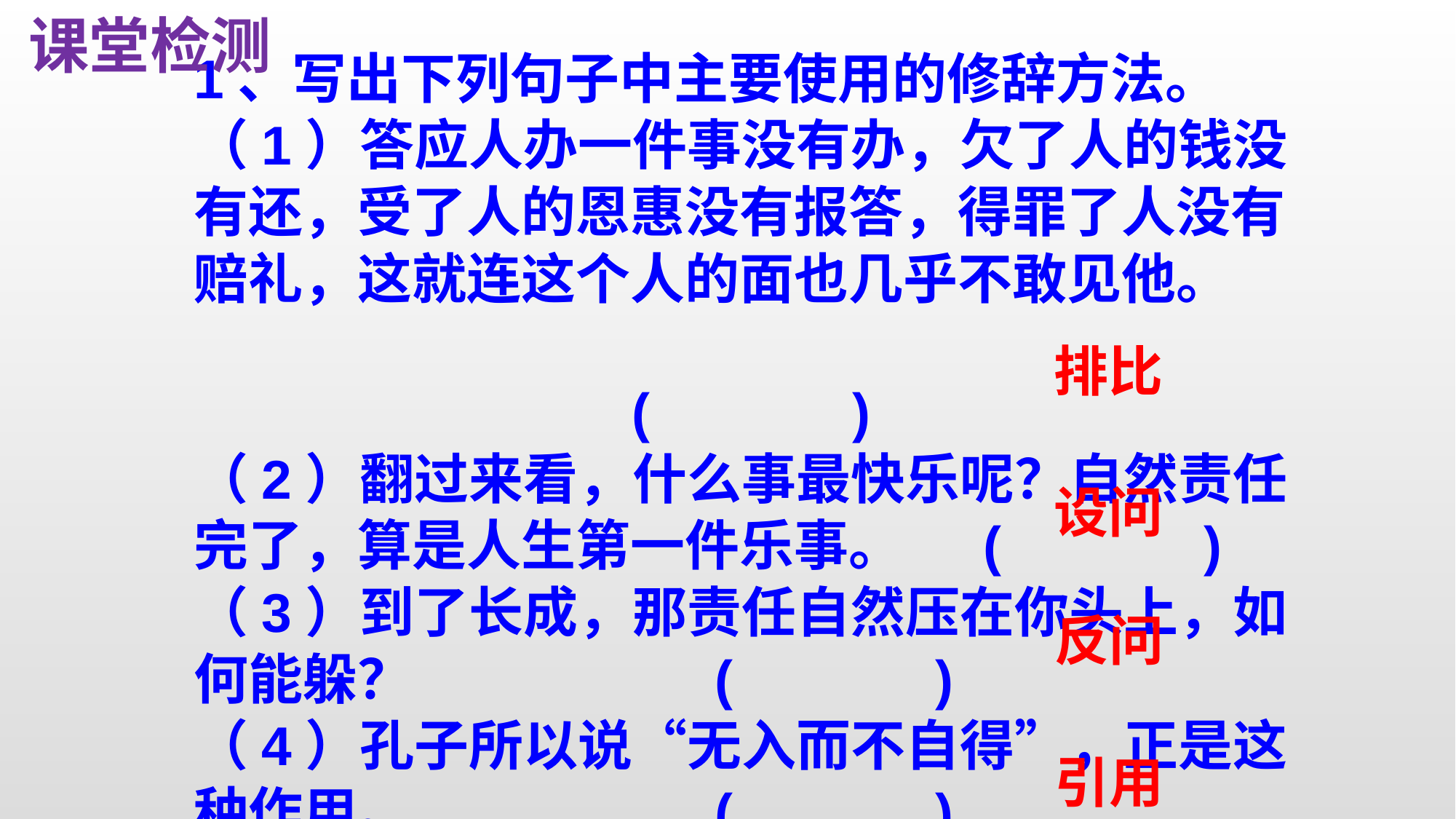

课堂检测
1、写出下列句子中主要使用的修辞方法。
（1）答应人办一件事没有办，欠了人的钱没有还，受了人的恩惠没有报答，得罪了人没有赔礼，这就连这个人的面也几乎不敢见他。
                             (　 　　)
（2）翻过来看，什么事最快乐呢？自然责任完了，算是人生第一件乐事。　 (　 　　)
（3）到了长成，那责任自然压在你头上，如何能躲？　                   (　 　　)
（4）孔子所以说“无入而不自得”，正是这种作用。　                   (　 　　)
排比
设问
反问
引用